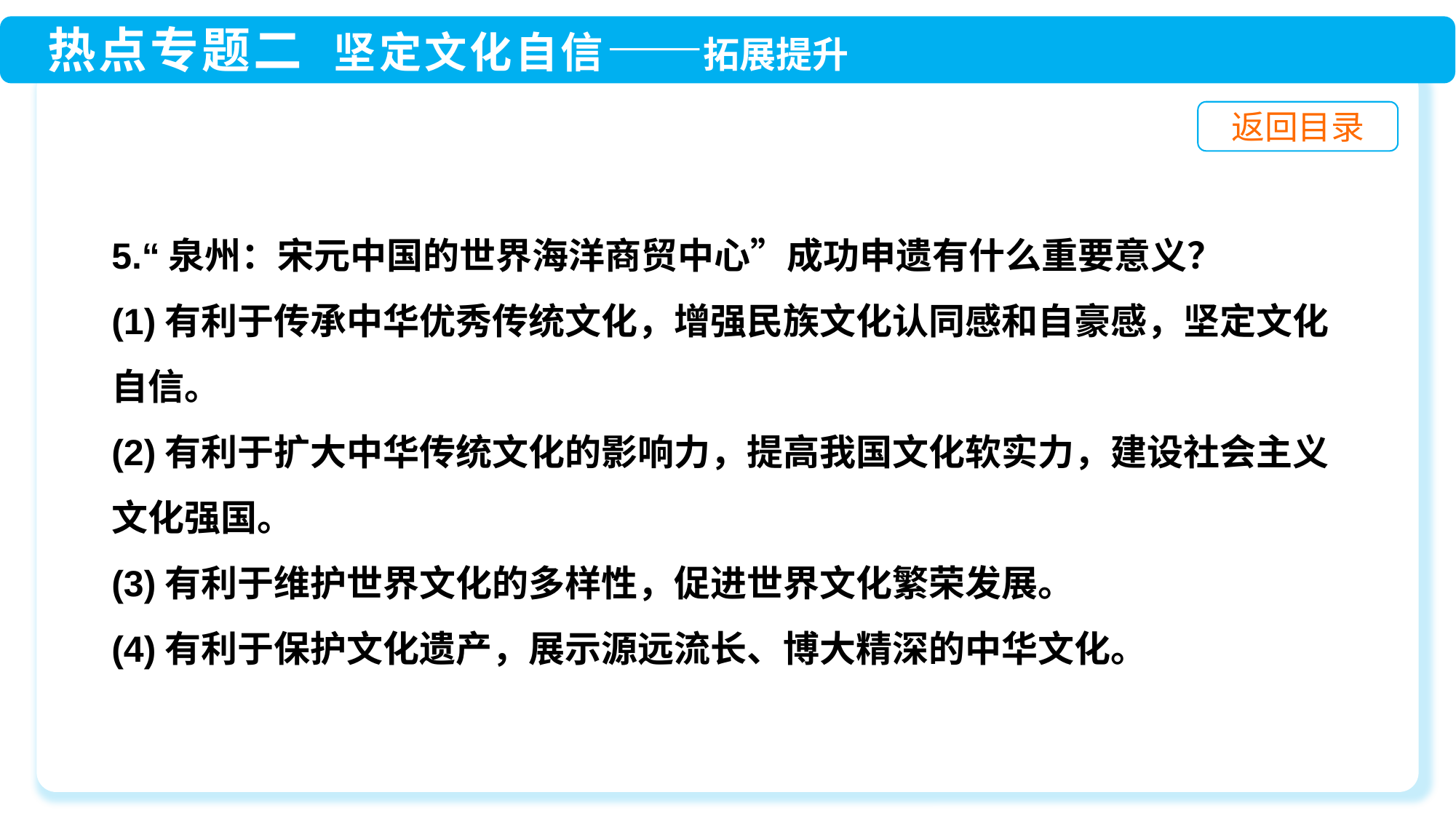

5.“泉州：宋元中国的世界海洋商贸中心”成功申遗有什么重要意义？
(1)有利于传承中华优秀传统文化，增强民族文化认同感和自豪感，坚定文化自信。
(2)有利于扩大中华传统文化的影响力，提高我国文化软实力，建设社会主义文化强国。
(3)有利于维护世界文化的多样性，促进世界文化繁荣发展。
(4)有利于保护文化遗产，展示源远流长、博大精深的中华文化。